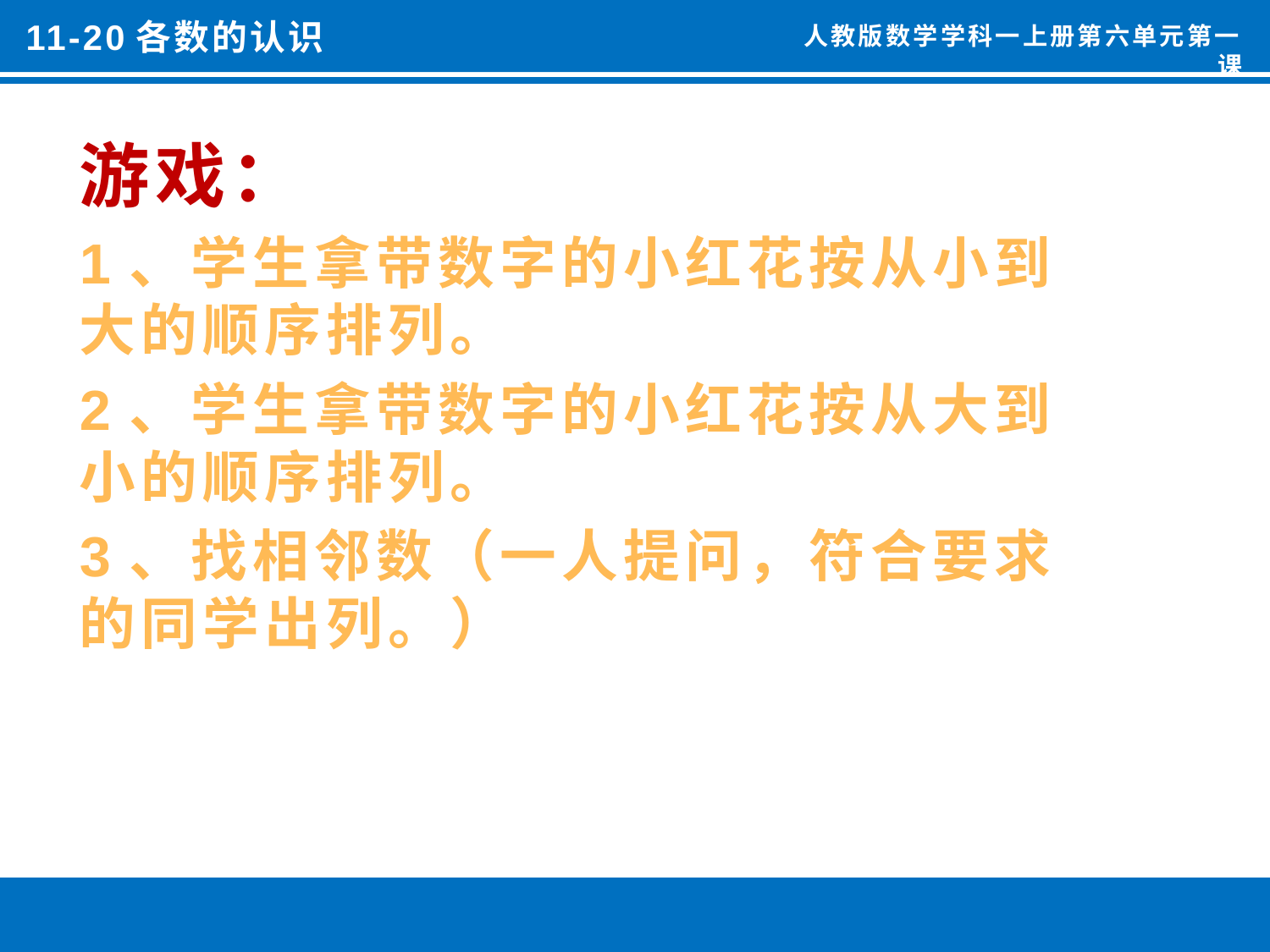

11-20各数的认识
人教版数学学科一上册第六单元第一课

游戏：
1、学生拿带数字的小红花按从小到大的顺序排列。
2、学生拿带数字的小红花按从大到小的顺序排列。
3、找相邻数（一人提问，符合要求的同学出列。）
#